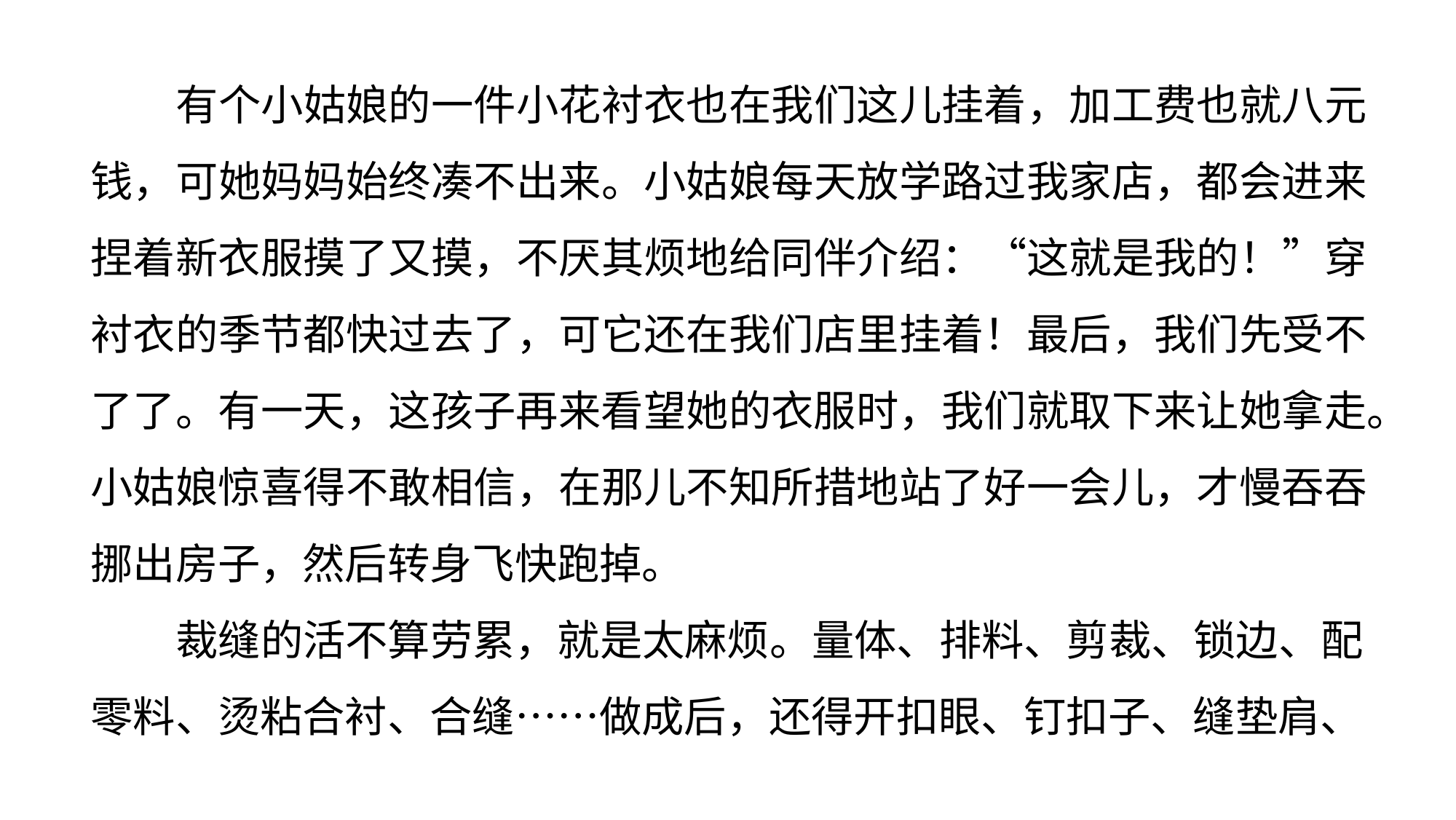

有个小姑娘的一件小花衬衣也在我们这儿挂着，加工费也就八元钱，可她妈妈始终凑不出来。小姑娘每天放学路过我家店，都会进来捏着新衣服摸了又摸，不厌其烦地给同伴介绍：“这就是我的！”穿衬衣的季节都快过去了，可它还在我们店里挂着！最后，我们先受不了了。有一天，这孩子再来看望她的衣服时，我们就取下来让她拿走。小姑娘惊喜得不敢相信，在那儿不知所措地站了好一会儿，才慢吞吞挪出房子，然后转身飞快跑掉。
裁缝的活不算劳累，就是太麻烦。量体、排料、剪裁、锁边、配零料、烫粘合衬、合缝……做成后，还得开扣眼、钉扣子、缝垫肩、